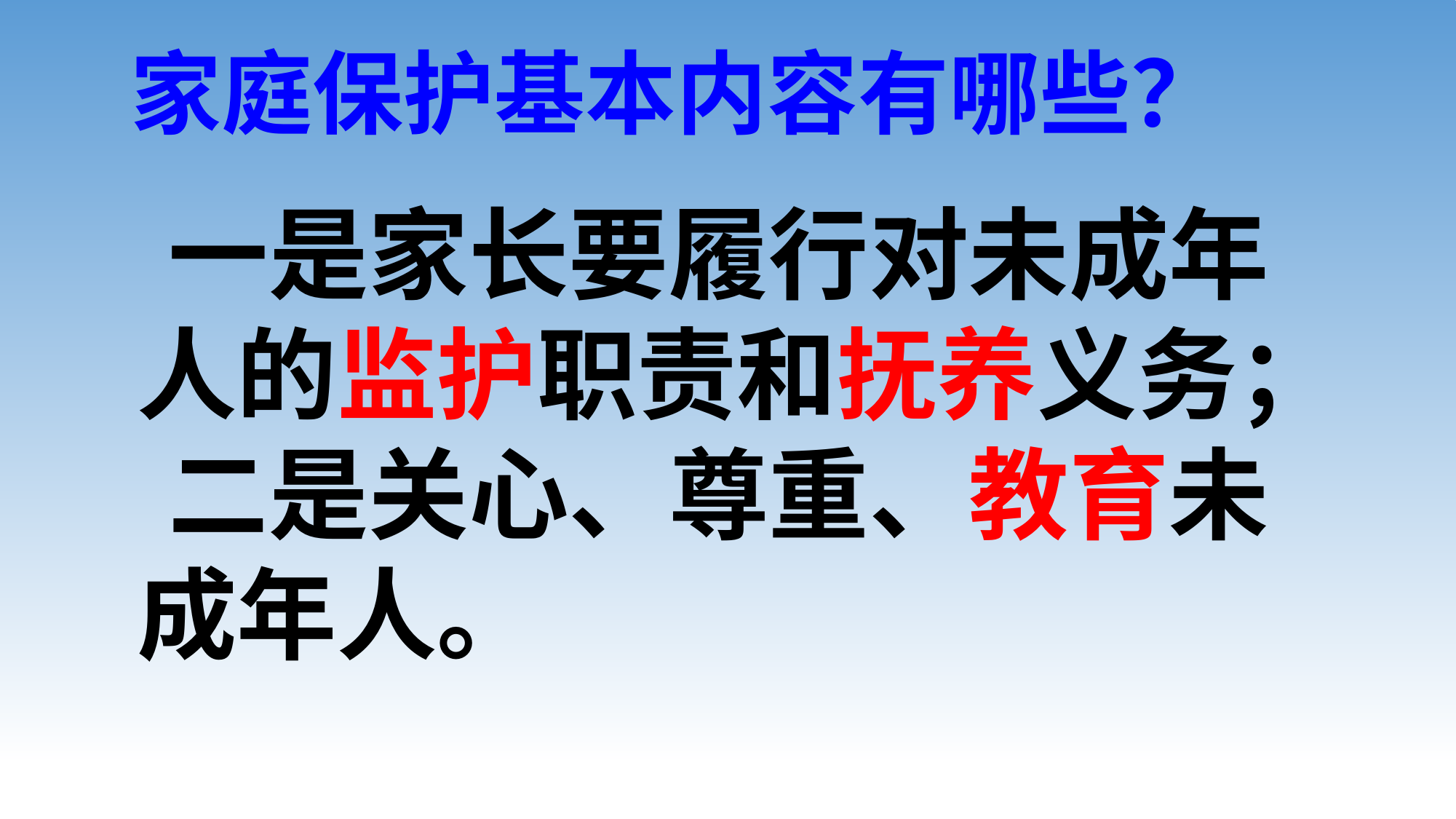

家庭保护基本内容有哪些？
一是家长要履行对未成年人的监护职责和抚养义务；
二是关心、尊重、教育未成年人。